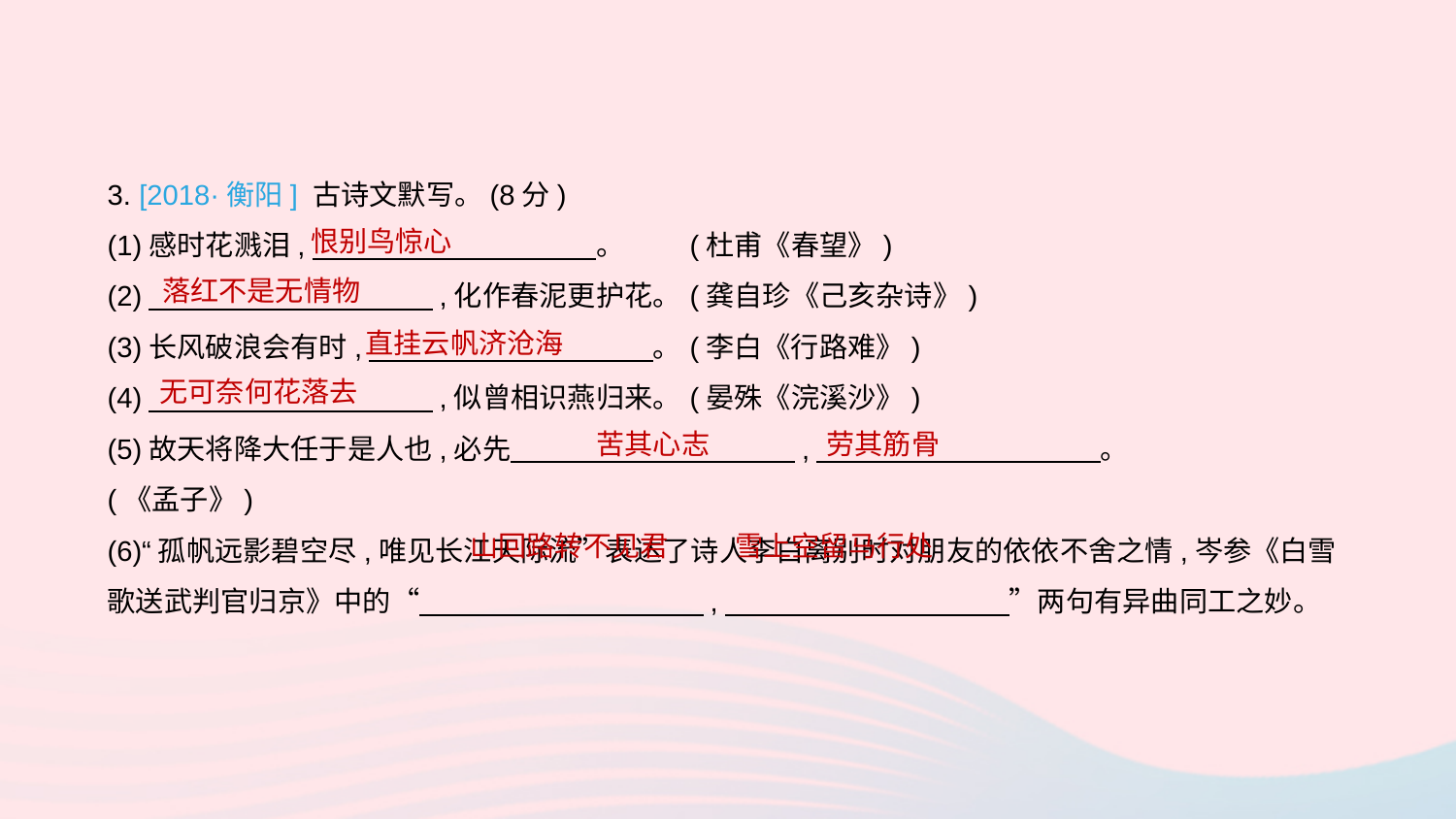

3. [2018·衡阳] 古诗文默写。(8分)
(1)感时花溅泪,　　　　　　　　　　。	(杜甫《春望》)
(2)　　　　　　　　　　,化作春泥更护花。	(龚自珍《己亥杂诗》)
(3)长风破浪会有时,　　　　　　　　　　。	(李白《行路难》)
(4)　　　　　　　　　　,似曾相识燕归来。	(晏殊《浣溪沙》)
(5)故天将降大任于是人也,必先　　　　　　　　　　,　　　　　　　　　　。	(《孟子》)
(6)“孤帆远影碧空尽,唯见长江天际流”表达了诗人李白离别时对朋友的依依不舍之情,岑参《白雪歌送武判官归京》中的“　　　　　　　　　　,　　　　　　　　　　”两句有异曲同工之妙。
恨别鸟惊心
落红不是无情物
直挂云帆济沧海
无可奈何花落去
苦其心志　              劳其筋骨
山回路转不见君      　雪上空留马行处